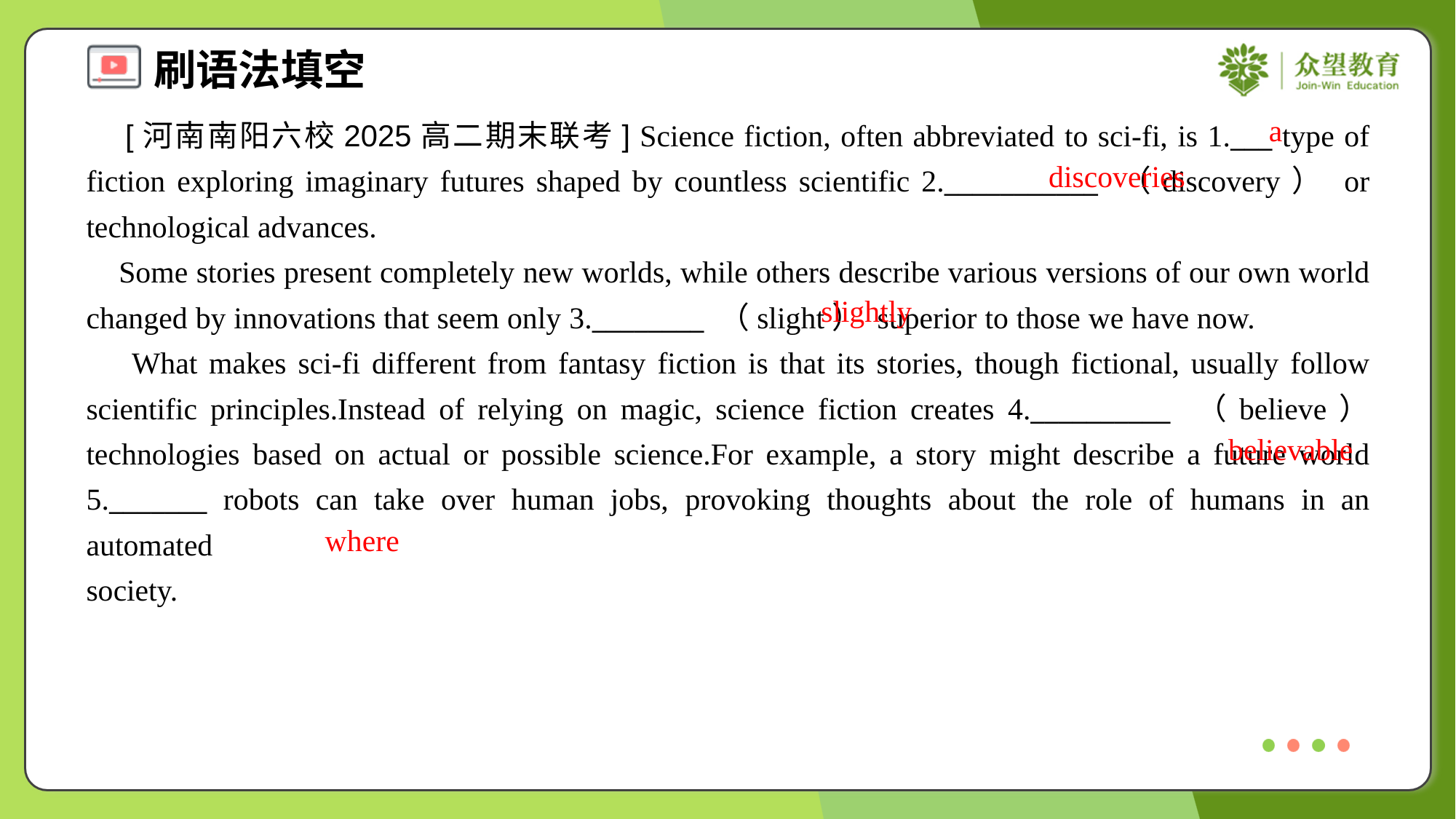

a
    [河南南阳六校2025高二期末联考] Science fiction, often abbreviated to sci-fi, is 1.___ type of fiction exploring imaginary futures shaped by countless scientific 2.___________ （discovery） or technological advances.
    Some stories present completely new worlds, while others describe various versions of our own world changed by innovations that seem only 3.________ （slight） superior to those we have now.
    What makes sci-fi different from fantasy fiction is that its stories, though fictional, usually follow scientific principles.Instead of relying on magic, science fiction creates 4.__________ （believe） technologies based on actual or possible science.For example, a story might describe a future world 5._______ robots can take over human jobs, provoking thoughts about the role of humans in an automated society.#1.2
discoveries
slightly
believable
where